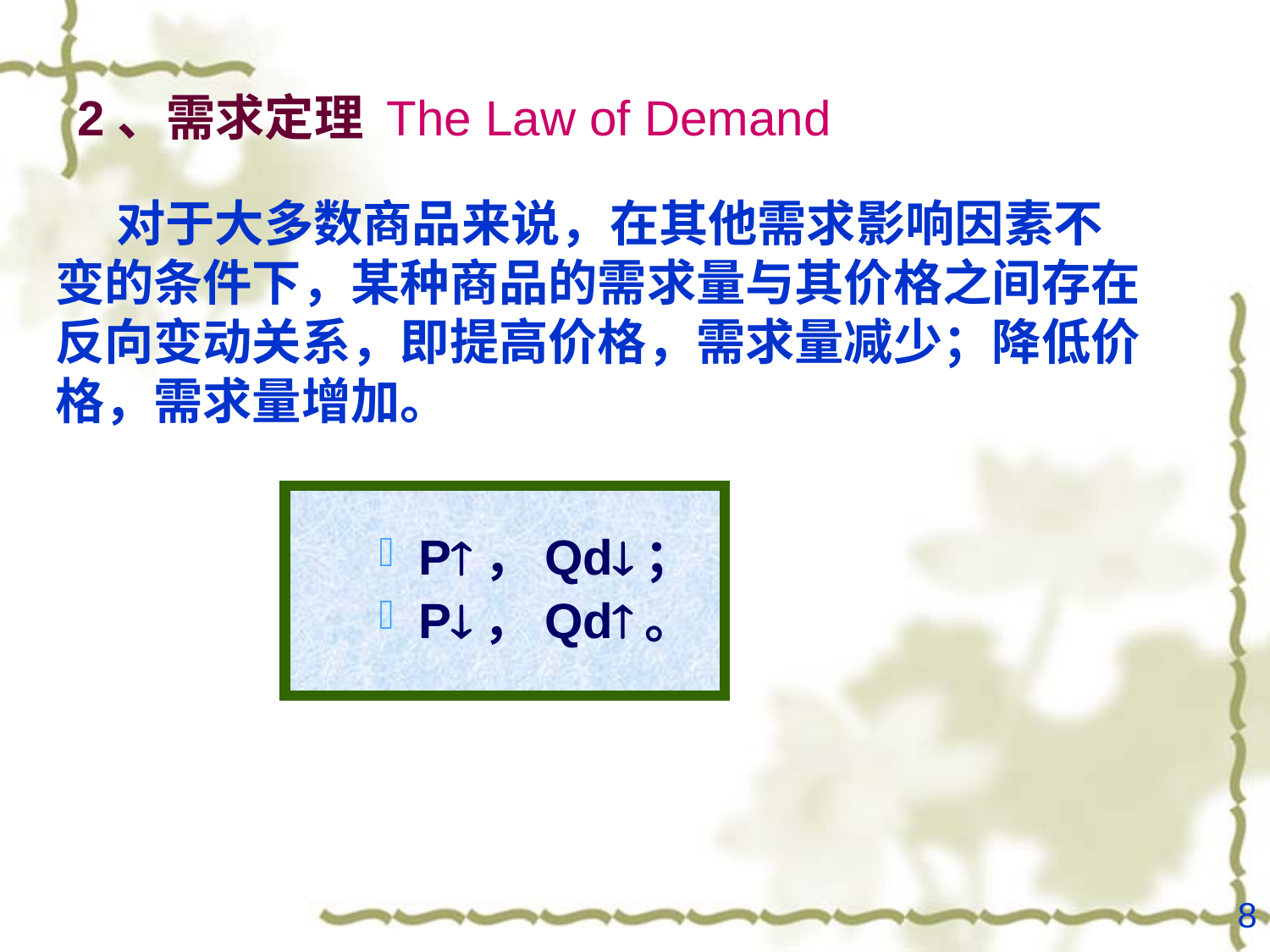

# 2、需求定理 The Law of Demand
对于大多数商品来说，在其他需求影响因素不变的条件下，某种商品的需求量与其价格之间存在反向变动关系，即提高价格，需求量减少；降低价格，需求量增加。
P↑，Qd↓；
P↓，Qd↑。
8